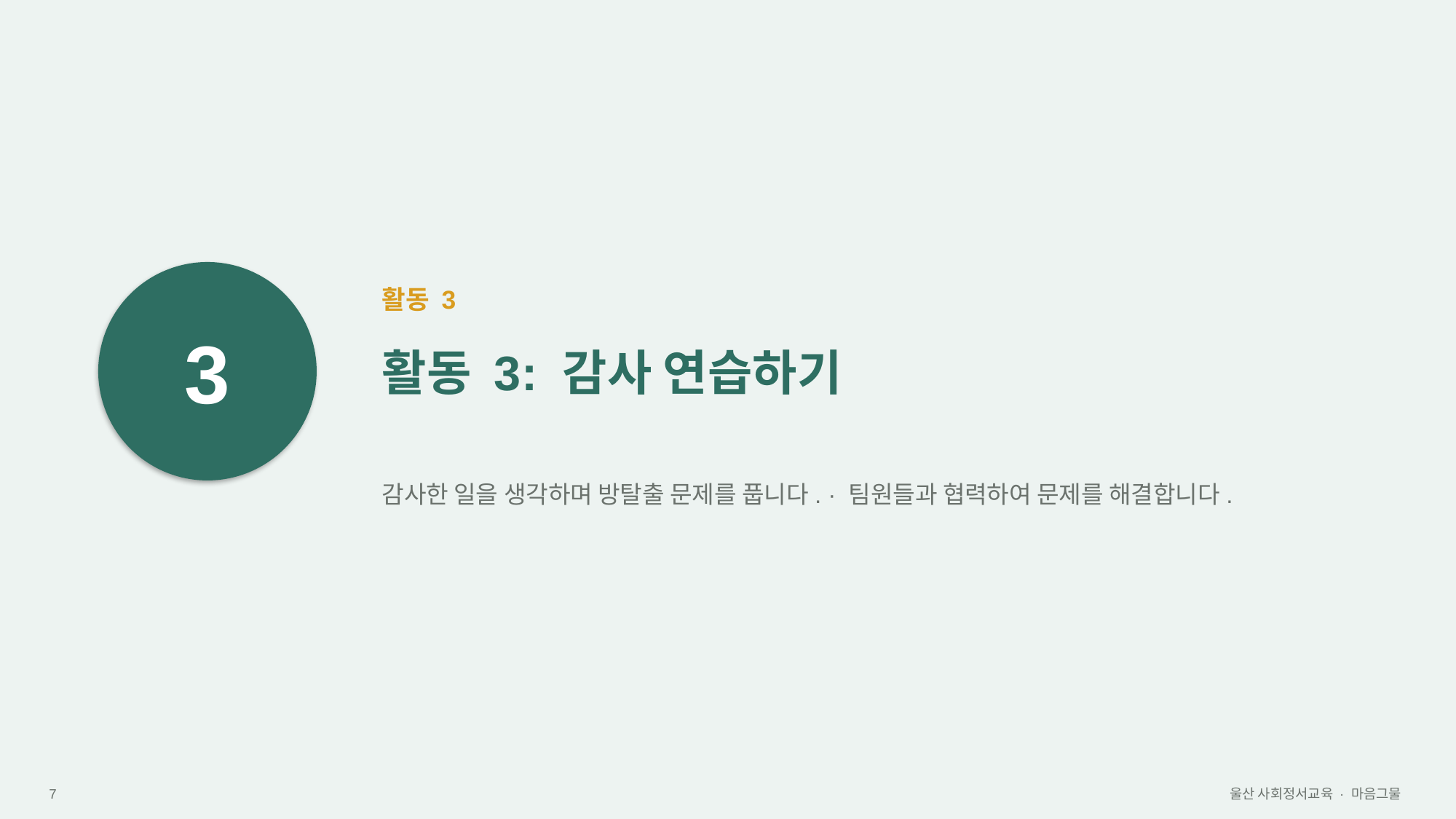

3
활동 3
활동 3: 감사 연습하기
감사한 일을 생각하며 방탈출 문제를 풉니다. · 팀원들과 협력하여 문제를 해결합니다.
7
울산 사회정서교육 · 마음그물